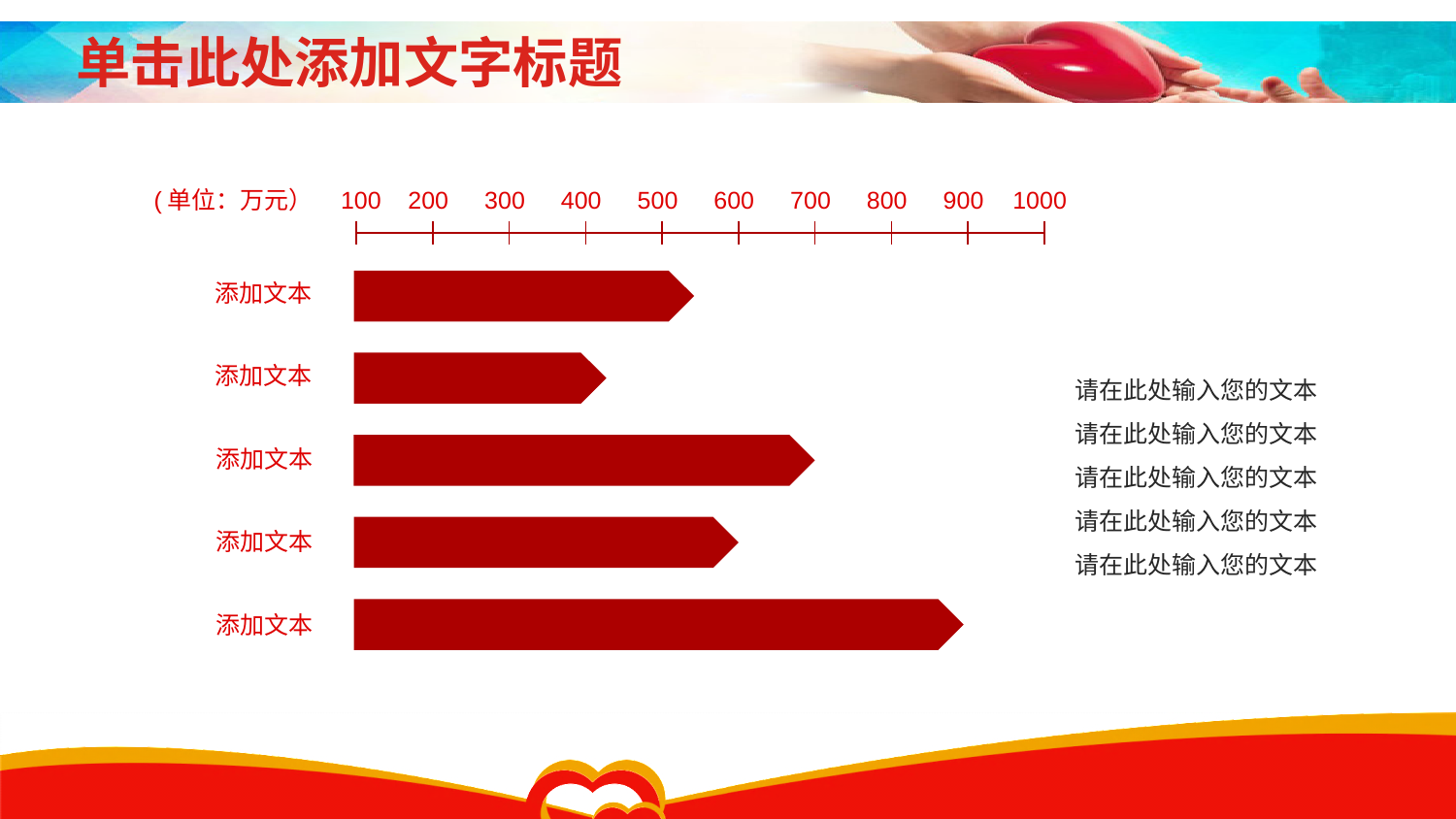

(单位：万元）    100
200
300
400
500
600
700
800
900
1000
添加文本

请在此处输入您的文本请在此处输入您的文本请在此处输入您的文本请在此处输入您的文本
请在此处输入您的文本
添加文本

添加文本

添加文本

添加文本